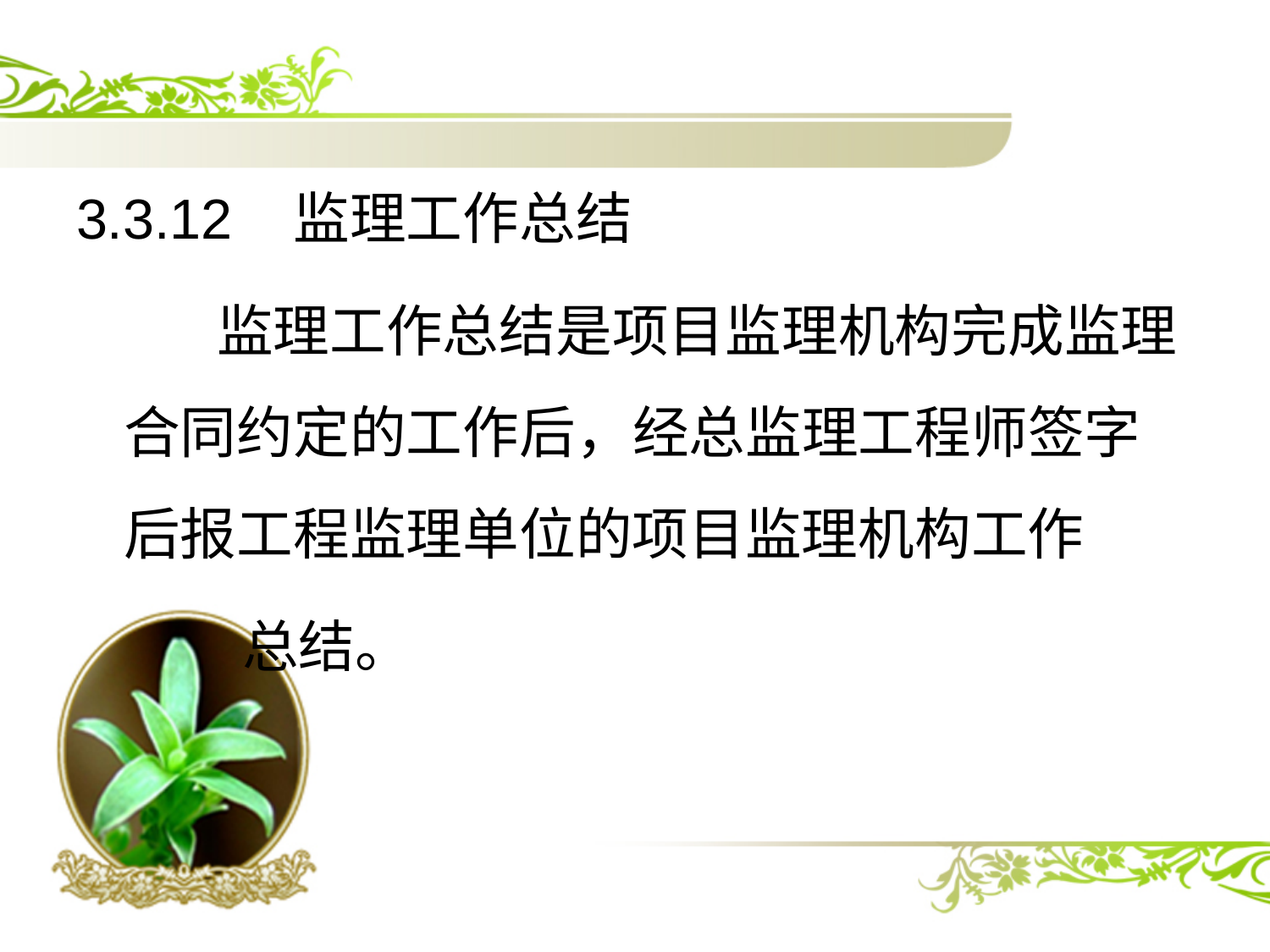

3.3.12   监理工作总结
          监理工作总结是项目监理机构完成监理合同约定的工作后，经总监理工程师签字后报工程监理单位的项目监理机构工作
            总结。